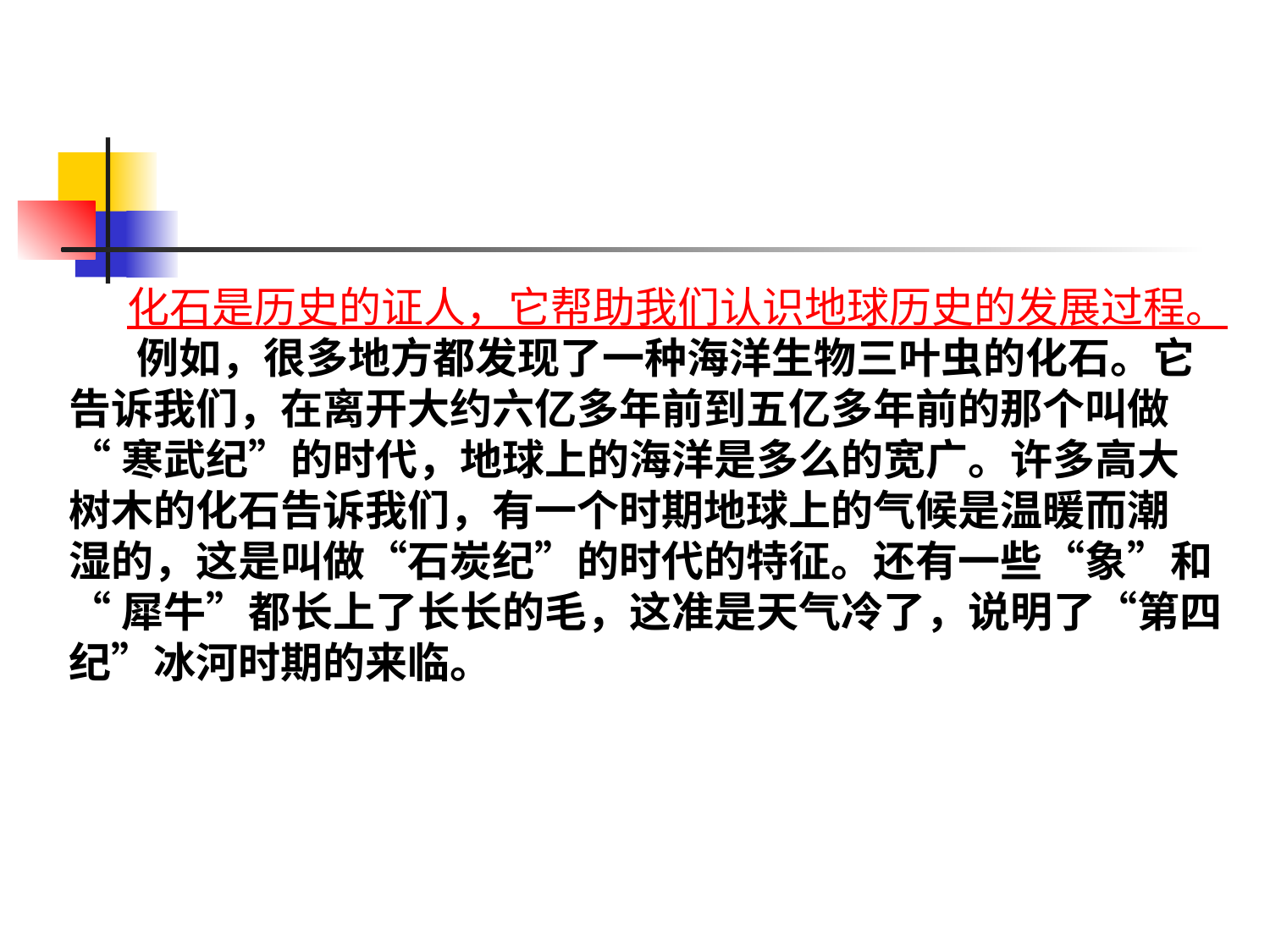

化石是历史的证人，它帮助我们认识地球历史的发展过程。
      例如，很多地方都发现了一种海洋生物三叶虫的化石。它
告诉我们，在离开大约六亿多年前到五亿多年前的那个叫做
“寒武纪”的时代，地球上的海洋是多么的宽广。许多高大
树木的化石告诉我们，有一个时期地球上的气候是温暖而潮
湿的，这是叫做“石炭纪”的时代的特征。还有一些“象”和
“犀牛”都长上了长长的毛，这准是天气冷了，说明了“第四
纪”冰河时期的来临。